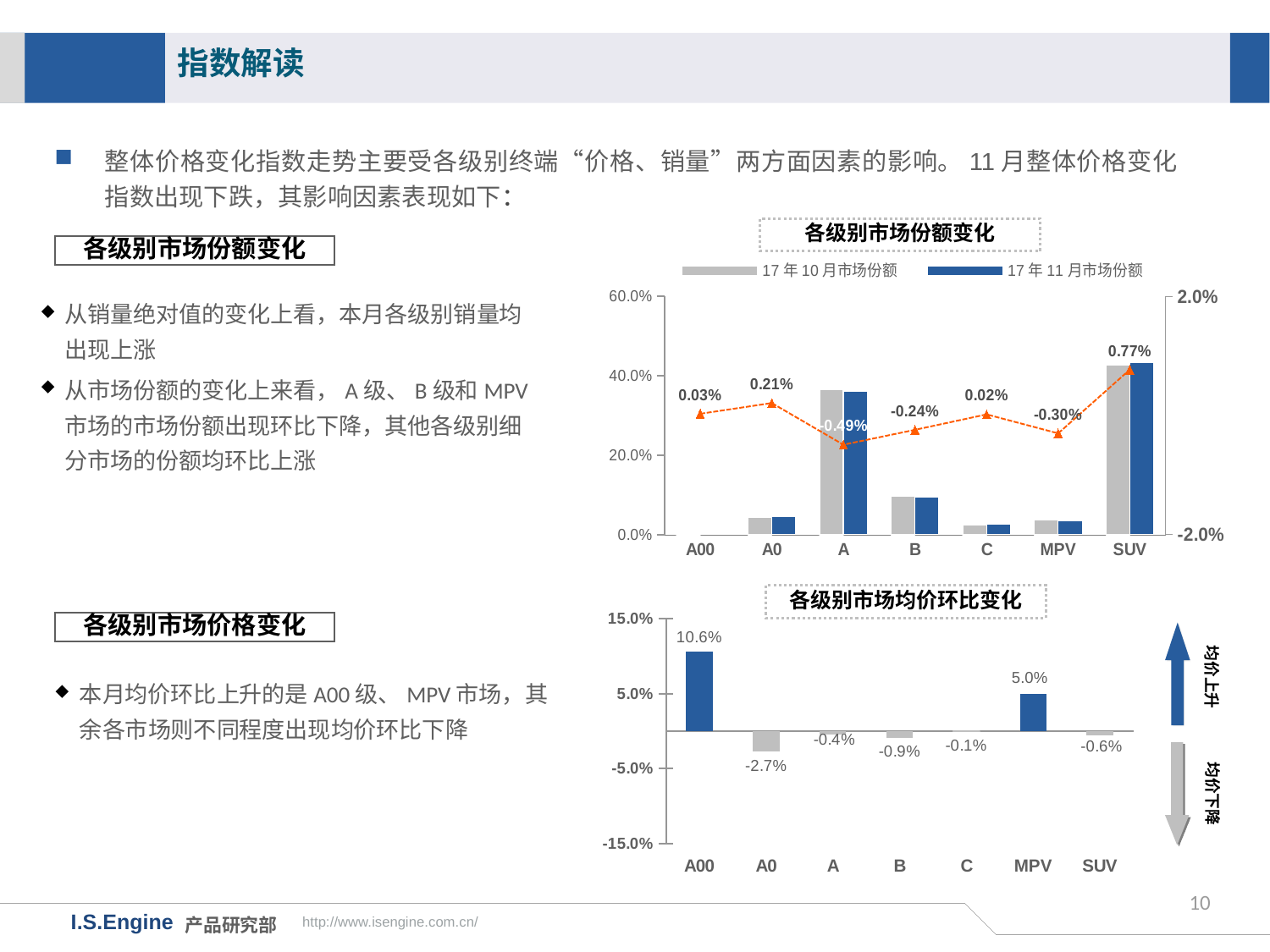

指数解读
整体价格变化指数走势主要受各级别终端“价格、销量”两方面因素的影响。11月整体价格变化指数出现下跌，其影响因素表现如下：
各级别市场份额变化
各级别市场份额变化

### Chart

| Category | 17年10月市场份额 | 17年11月市场份额 | 月度份额差值 |
|---|---|---|---|
| A00 | 0.0028 | 0.0031 | 0.0002999999999999999 |
| A0 | 0.0444 | 0.0465 | 0.0020999999999999977 |
| A | 0.3656 | 0.3607 | -0.00489999999999996 |
| B | 0.0974 | 0.095 | -0.0023999999999999994 |
| C | 0.0256 | 0.0258 | 0.0001999999999999988 |
| MPV | 0.0379 | 0.0349 | -0.0030000000000000027 |
| SUV | 0.4263 | 0.434 | 0.007699999999999985 |
从销量绝对值的变化上看，本月各级别销量均出现上涨
从市场份额的变化上来看，A级、B级和MPV市场的市场份额出现环比下降，其他各级别细分市场的份额均环比上涨
各级别市场均价环比变化

### Chart

| Category |  |
|---|---|
| A00 | 0.106 |
| A0 | -0.027 |
| A | -0.004 |
| B | -0.009 |
| C | -0.0005 |
| MPV | 0.05 |
| SUV | -0.006 |
各级别市场价格变化

均价上升
本月均价环比上升的是A00级、MPV市场，其余各市场则不同程度出现均价环比下降

均价下降
10